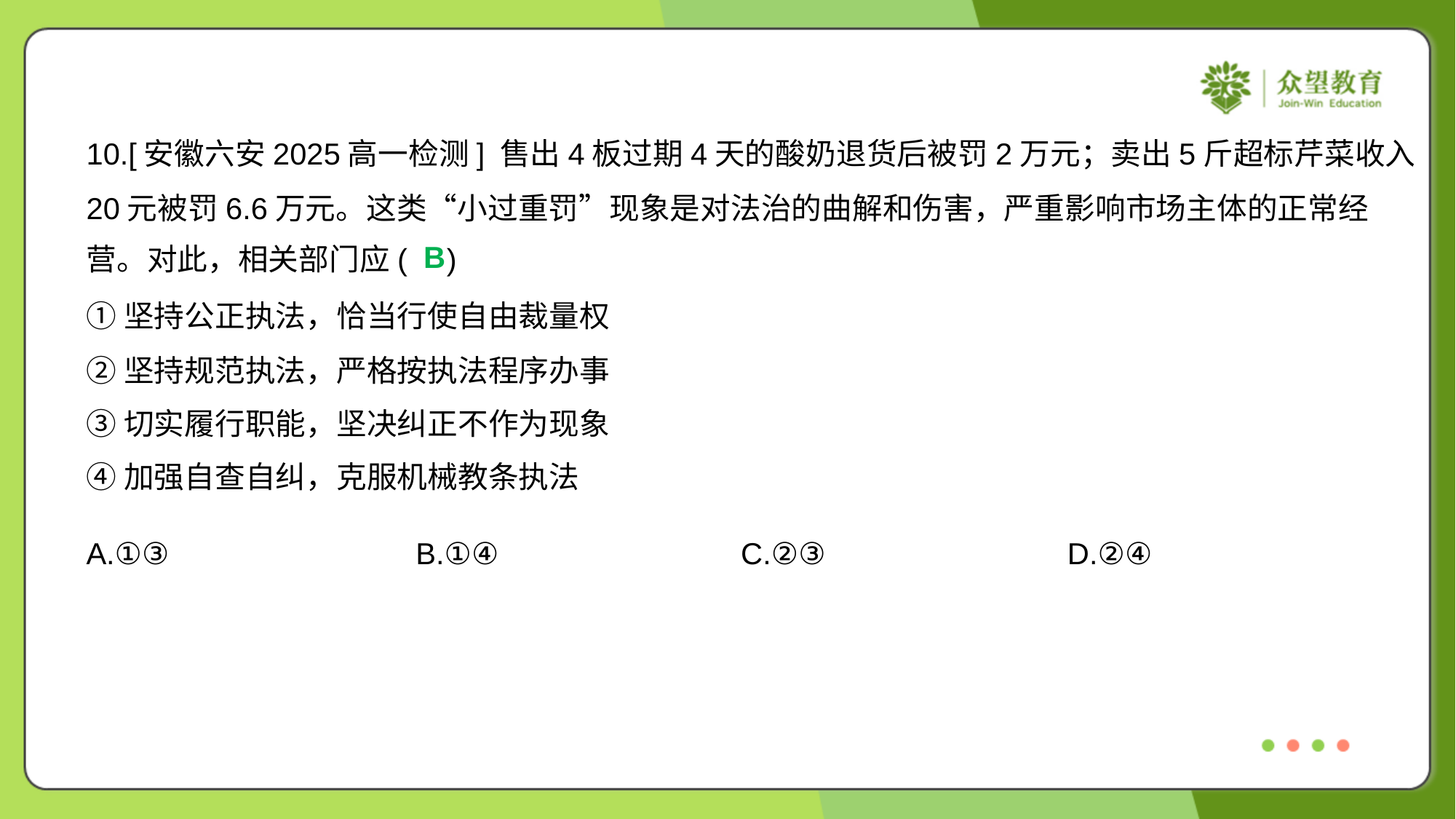

10.[安徽六安2025高一检测] 售出4板过期4天的酸奶退货后被罚2万元；卖出5斤超标芹菜收入
20元被罚6.6万元。这类“小过重罚”现象是对法治的曲解和伤害，严重影响市场主体的正常经
营。对此，相关部门应(     )
B
①坚持公正执法，恰当行使自由裁量权
②坚持规范执法，严格按执法程序办事
③切实履行职能，坚决纠正不作为现象
④加强自查自纠，克服机械教条执法
A.①③	B.①④	C.②③	D.②④